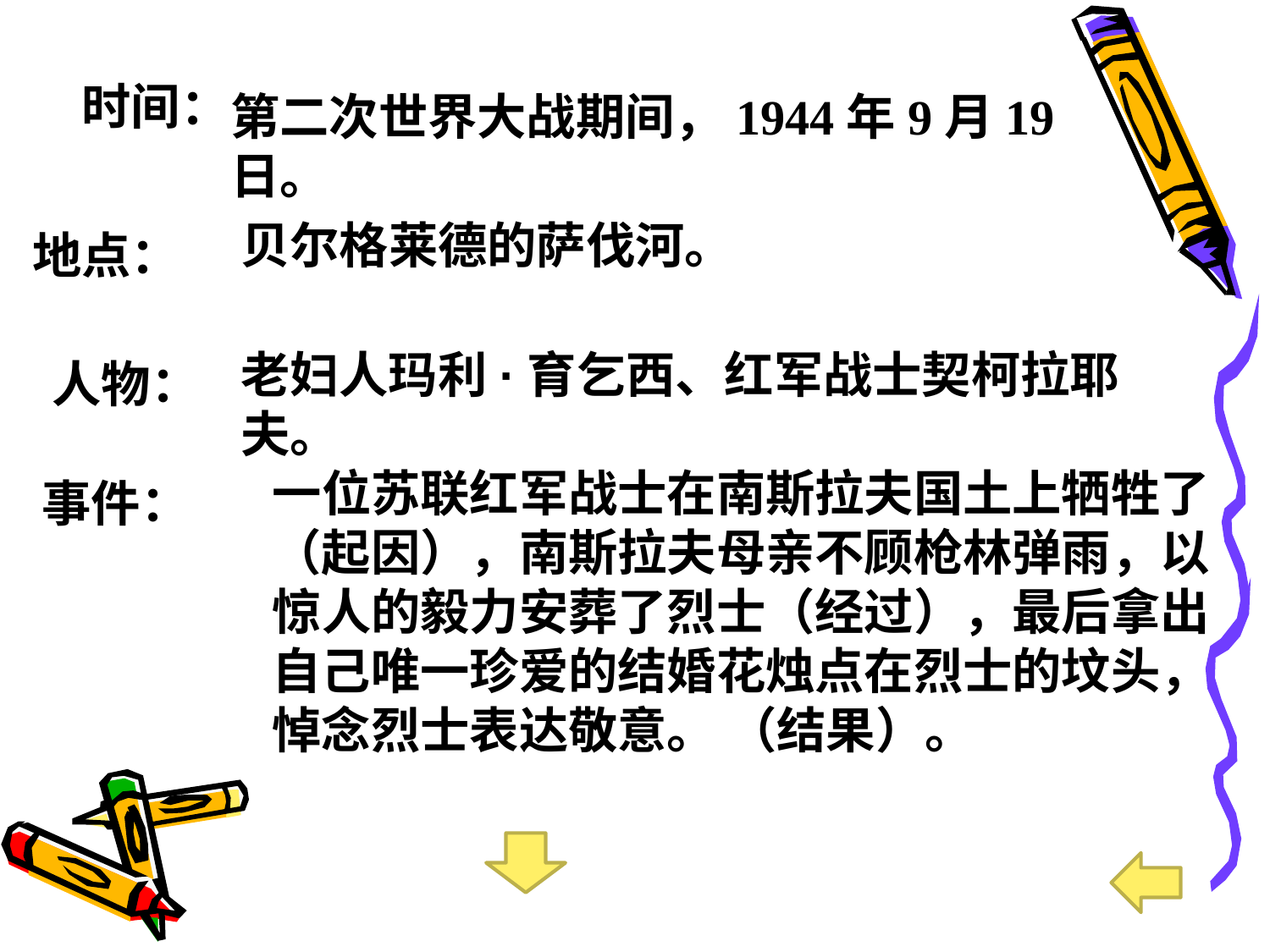

时间：
第二次世界大战期间，1944年9月19日。
贝尔格莱德的萨伐河。
地点：
老妇人玛利·育乞西、红军战士契柯拉耶夫。
人物：
一位苏联红军战士在南斯拉夫国土上牺牲了（起因），南斯拉夫母亲不顾枪林弹雨，以惊人的毅力安葬了烈士（经过），最后拿出自己唯一珍爱的结婚花烛点在烈士的坟头，悼念烈士表达敬意。 （结果）。
事件：